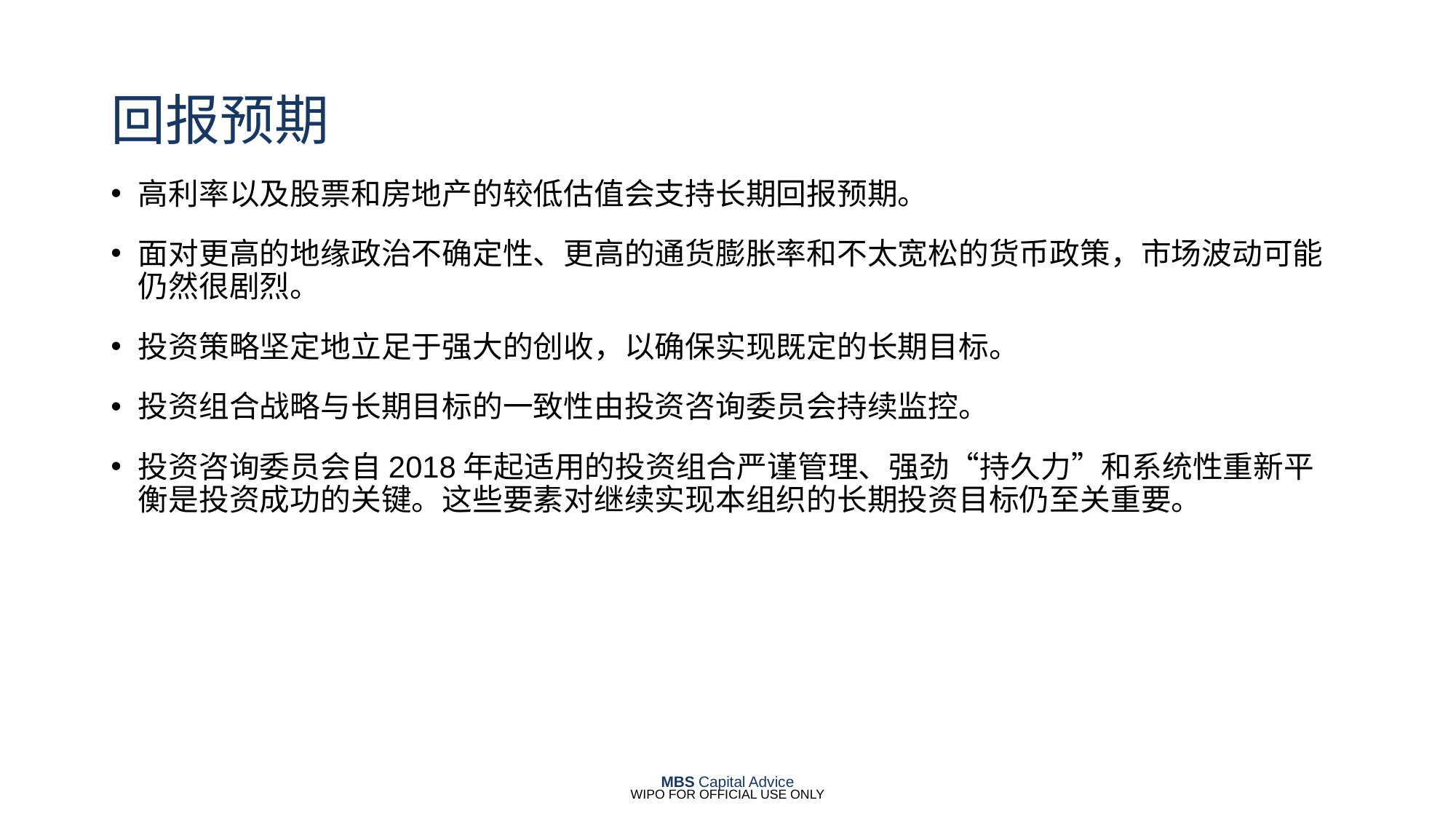

# 回报预期
高利率以及股票和房地产的较低估值会支持长期回报预期。
面对更高的地缘政治不确定性、更高的通货膨胀率和不太宽松的货币政策，市场波动可能仍然很剧烈。
投资策略坚定地立足于强大的创收，以确保实现既定的长期目标。
投资组合战略与长期目标的一致性由投资咨询委员会持续监控。
投资咨询委员会自2018年起适用的投资组合严谨管理、强劲“持久力”和系统性重新平衡是投资成功的关键。这些要素对继续实现本组织的长期投资目标仍至关重要。

MBS Capital Advice